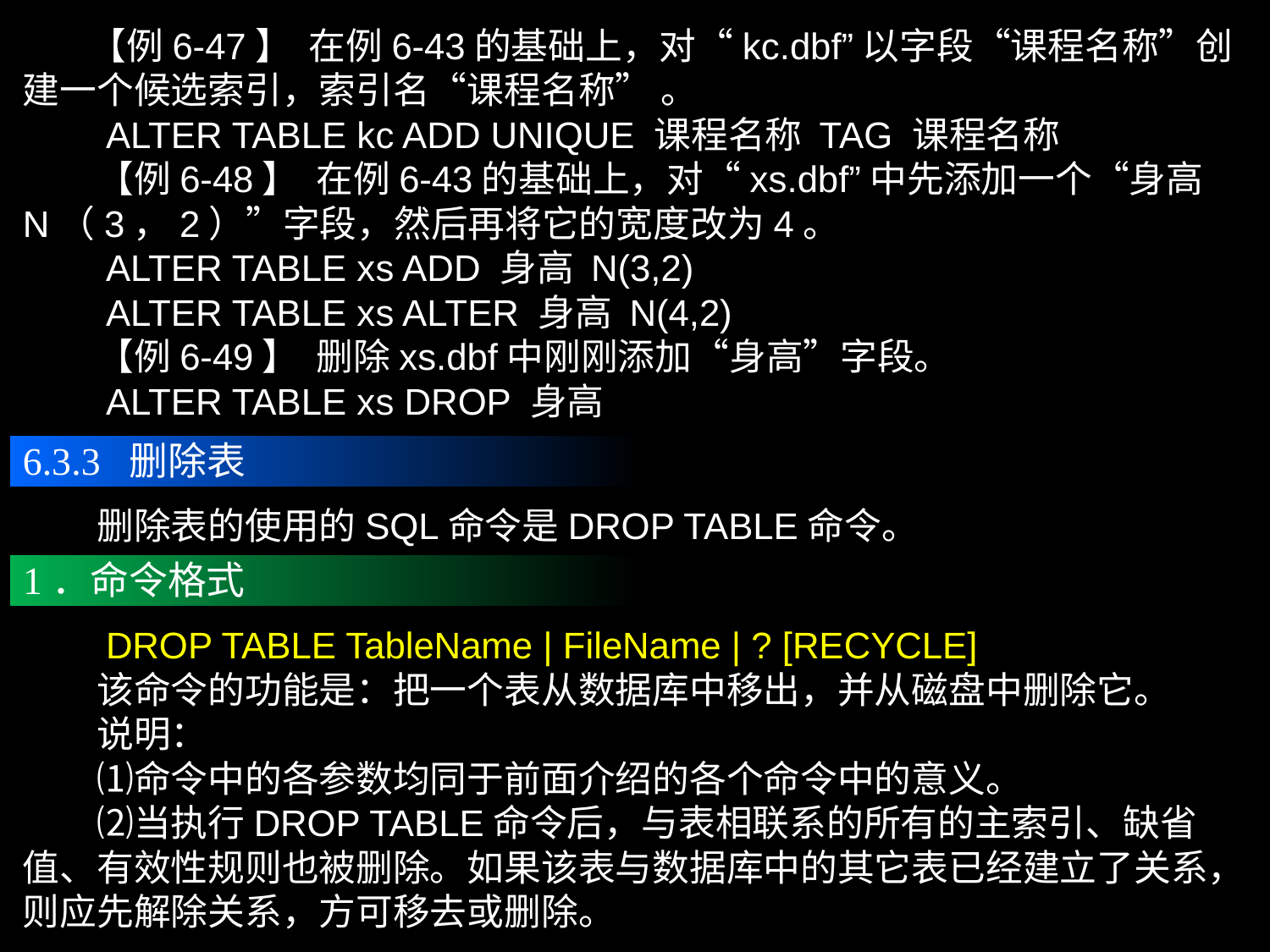

【例6-47】  在例6-43的基础上，对“kc.dbf”以字段“课程名称”创建一个候选索引，索引名“课程名称” 。
　　ALTER TABLE kc ADD UNIQUE 课程名称 TAG 课程名称
　　【例6-48】  在例6-43的基础上，对“xs.dbf”中先添加一个“身高N（3，2）”字段，然后再将它的宽度改为4。
　　ALTER TABLE xs ADD 身高 N(3,2)
　　ALTER TABLE xs ALTER 身高 N(4,2)
　　【例6-49】  删除xs.dbf中刚刚添加“身高”字段。
　　ALTER TABLE xs DROP 身高
6.3.3  删除表
　　删除表的使用的SQL命令是DROP TABLE命令。
1．命令格式
　　DROP TABLE TableName | FileName | ? [RECYCLE]
　　该命令的功能是：把一个表从数据库中移出，并从磁盘中删除它。
　　说明：
　　⑴命令中的各参数均同于前面介绍的各个命令中的意义。
　　⑵当执行DROP TABLE命令后，与表相联系的所有的主索引、缺省值、有效性规则也被删除。如果该表与数据库中的其它表已经建立了关系，则应先解除关系，方可移去或删除。